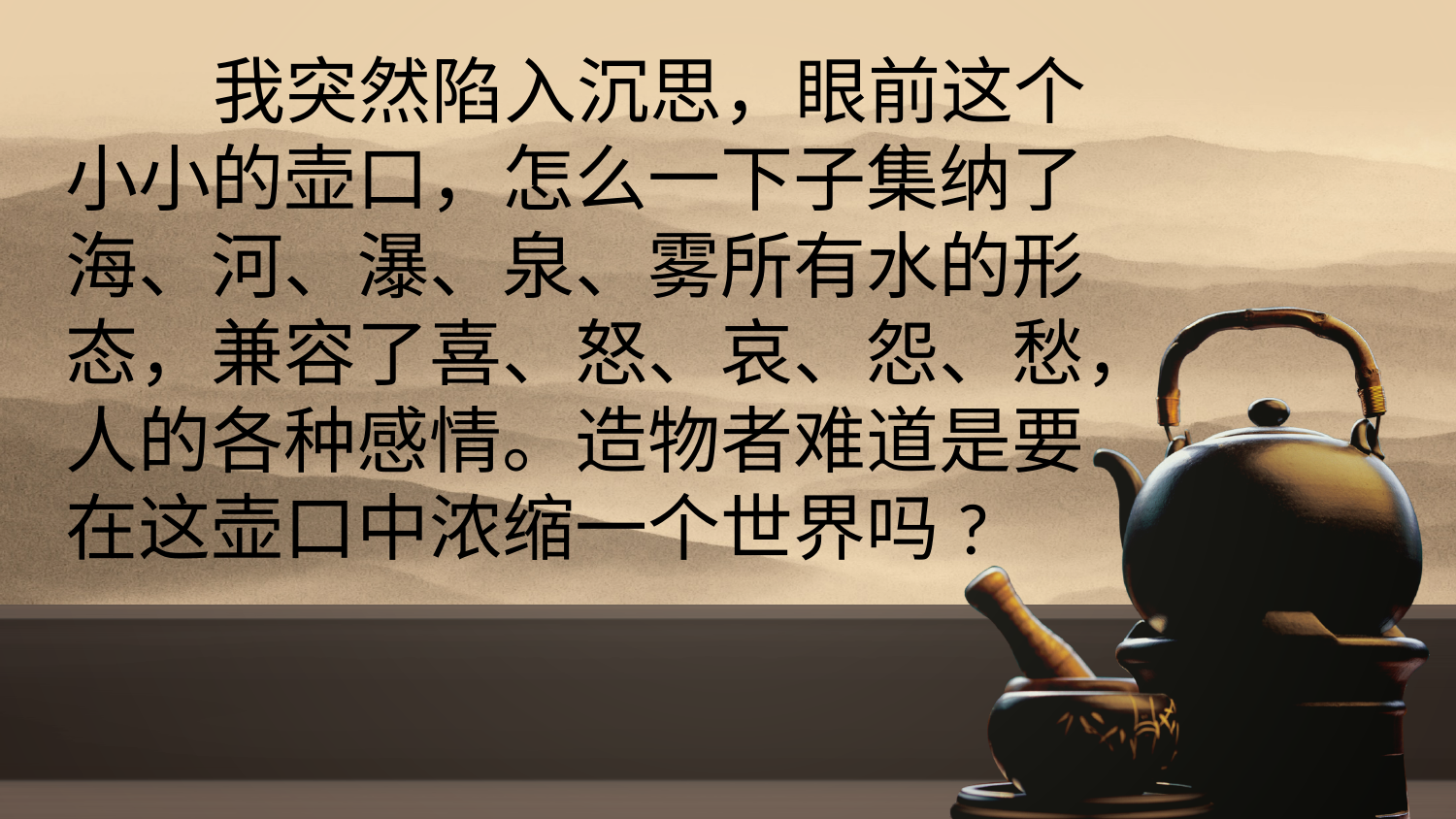

我突然陷入沉思，眼前这个小小的壶口，怎么一下子集纳了海、河、瀑、泉、雾所有水的形态，兼容了喜、怒、哀、怨、愁，人的各种感情。造物者难道是要在这壶口中浓缩一个世界吗?